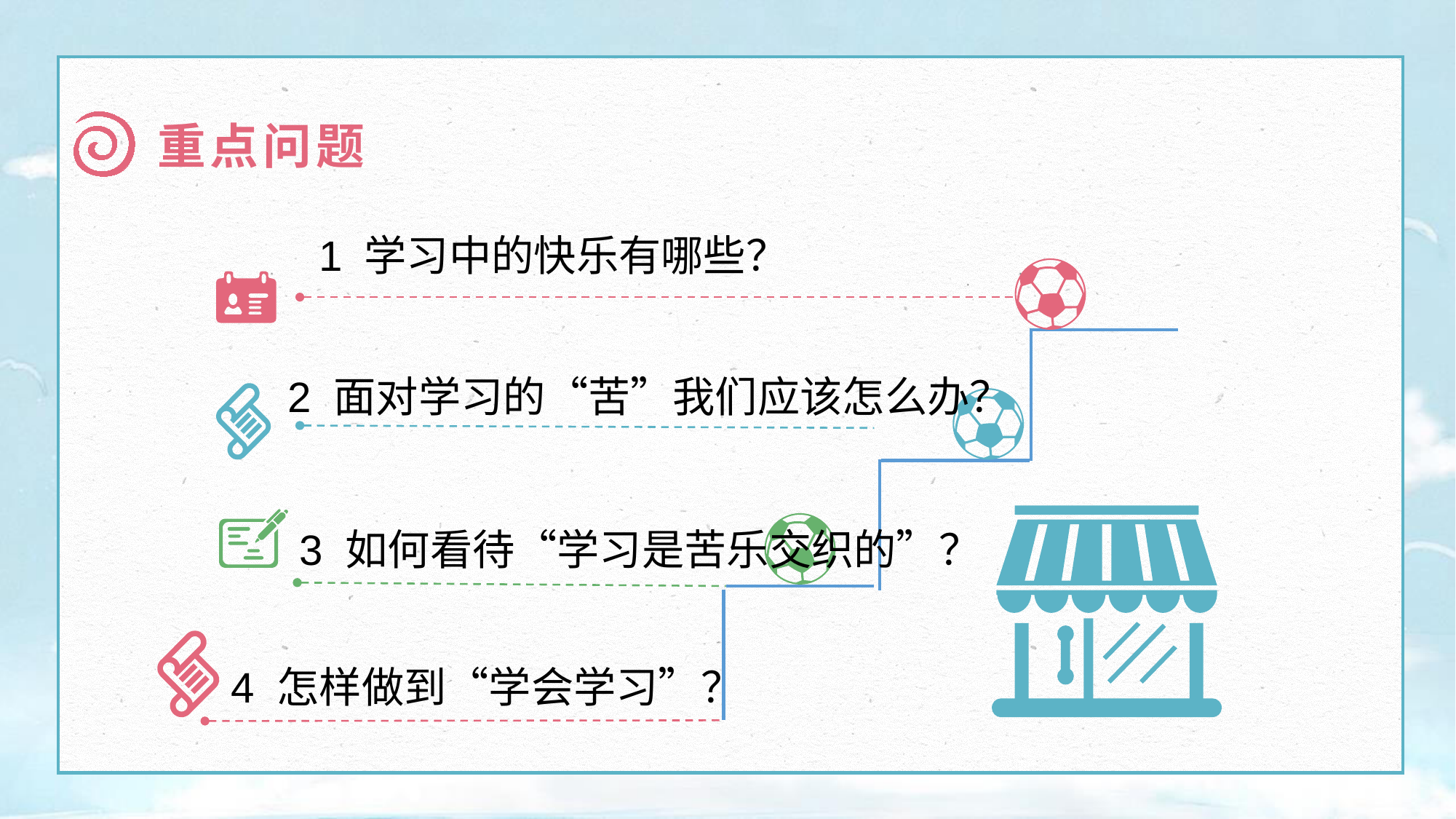

重点问题

1 学习中的快乐有哪些？

2 面对学习的“苦”我们应该怎么办？

3 如何看待“学习是苦乐交织的”？

4 怎样做到“学会学习”？